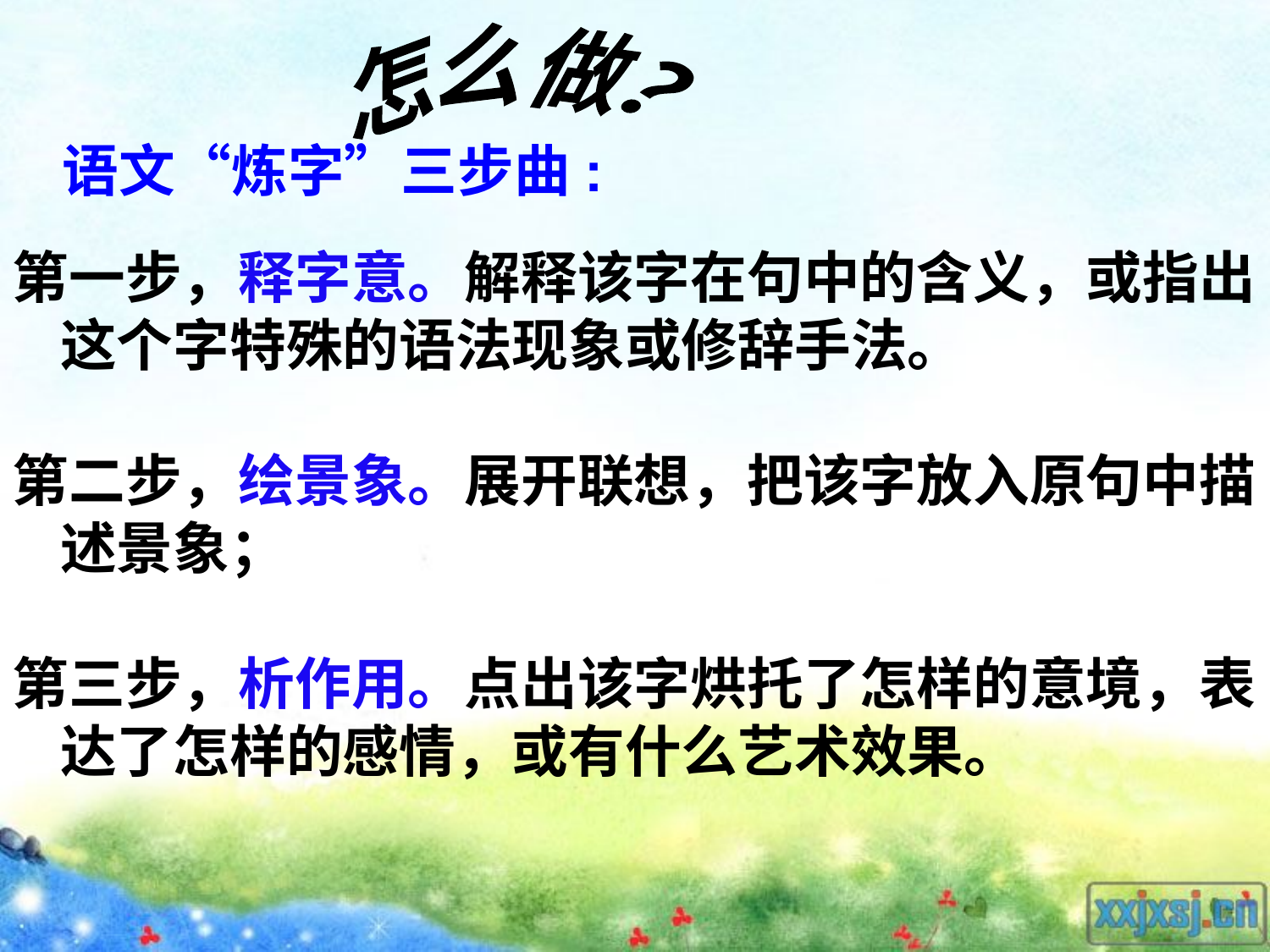

怎么做？
语文“炼字”三步曲:
第一步，释字意。解释该字在句中的含义，或指出这个字特殊的语法现象或修辞手法。

第二步，绘景象。展开联想，把该字放入原句中描述景象；

第三步，析作用。点出该字烘托了怎样的意境，表达了怎样的感情，或有什么艺术效果。